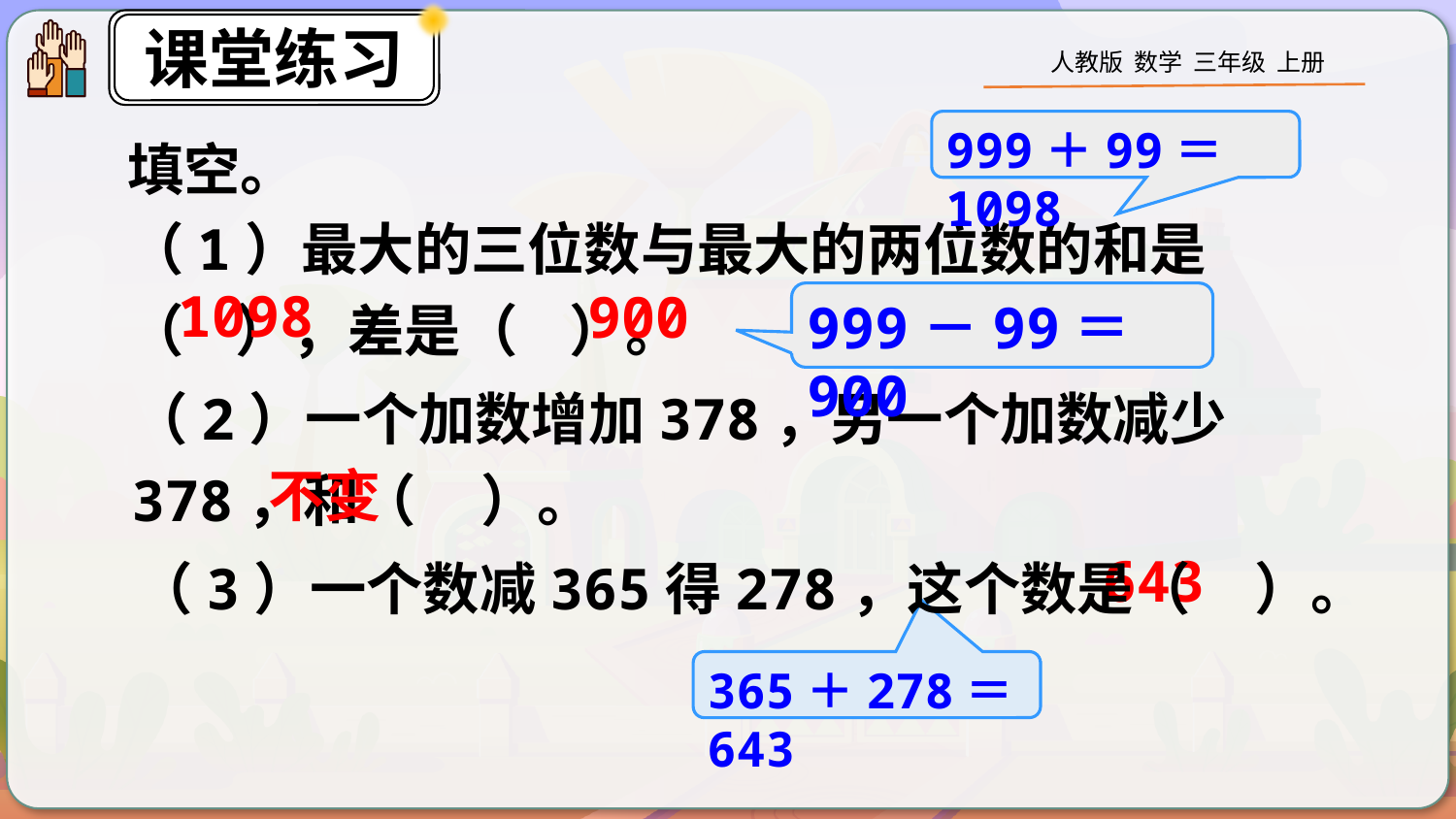

999＋99＝1098
填空。
（1）最大的三位数与最大的两位数的和是（    ），差是（    ）。
1098
900
999－99＝900
（2）一个加数增加378，另一个加数减少378，和（     ）。
不变
（3）一个数减365得278，这个数是（     ）。
643
365＋278＝643